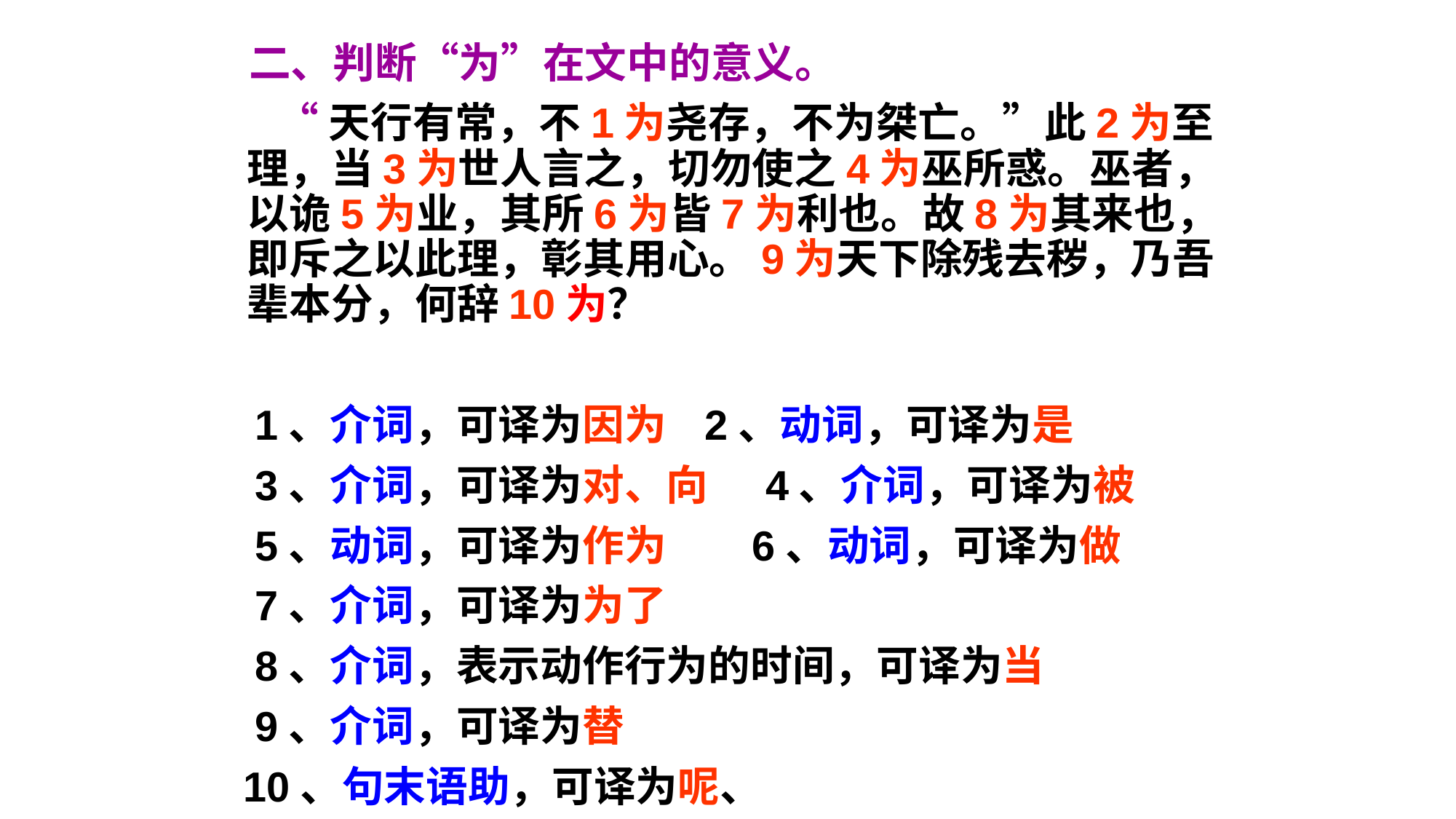

二、判断“为”在文中的意义。
      “天行有常，不1为尧存，不为桀亡。”此2为至理，当3为世人言之，切勿使之4为巫所惑。巫者，以诡5为业，其所6为皆7为利也。故8为其来也，即斥之以此理，彰其用心。9为天下除残去秽，乃吾辈本分，何辞10为？

   1、介词，可译为因为   2、动词，可译为是
   3、介词，可译为对、向     4、介词，可译为被
   5、动词，可译为作为        6、动词，可译为做
   7、介词，可译为为了
   8、介词，表示动作行为的时间，可译为当
   9、介词，可译为替
  10、句末语助，可译为呢、